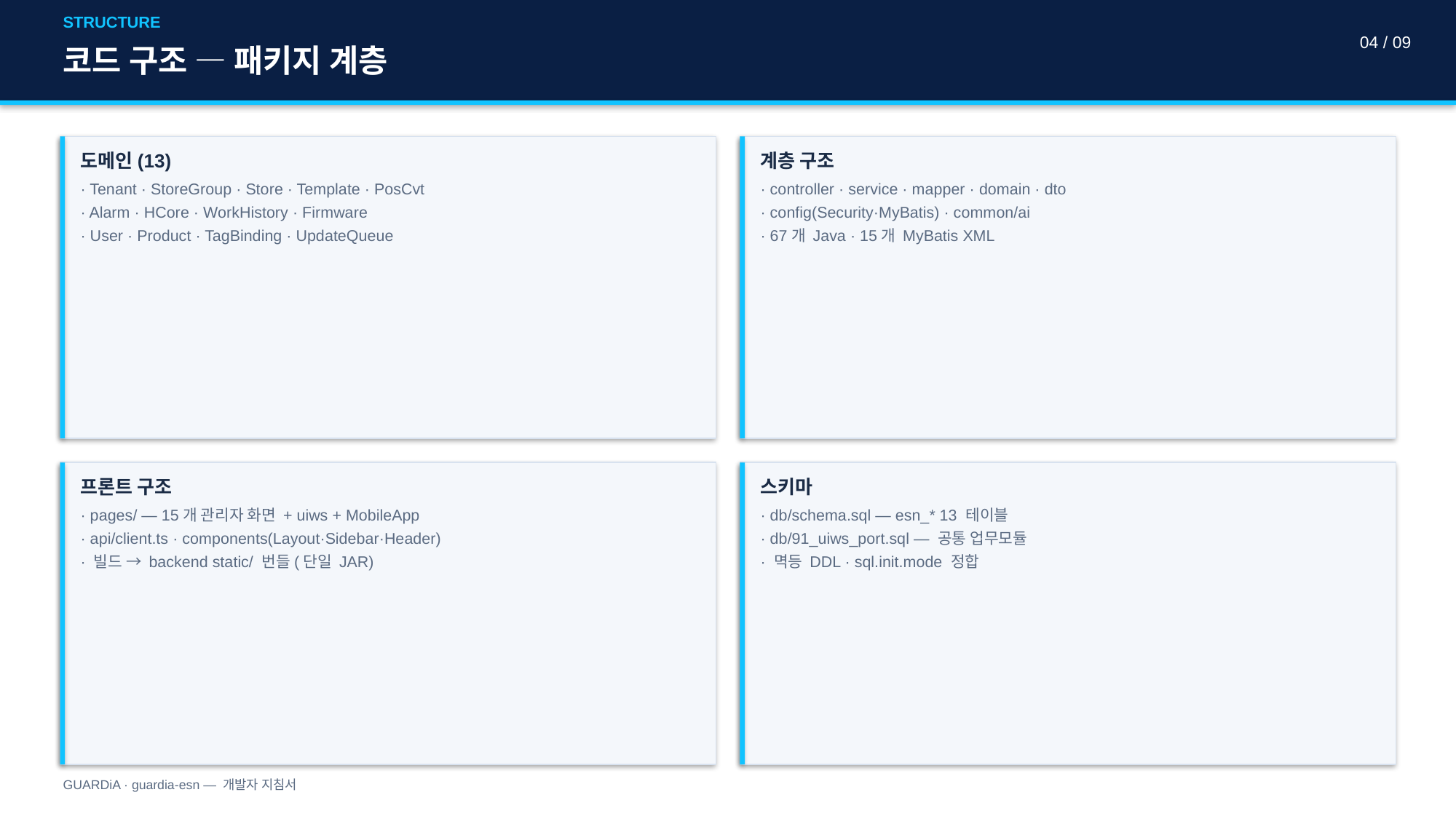

STRUCTURE
04 / 09
코드 구조 — 패키지 계층

도메인(13)
· Tenant · StoreGroup · Store · Template · PosCvt
· Alarm · HCore · WorkHistory · Firmware
· User · Product · TagBinding · UpdateQueue
계층 구조
· controller · service · mapper · domain · dto
· config(Security·MyBatis) · common/ai
· 67개 Java · 15개 MyBatis XML

프론트 구조
· pages/ — 15개 관리자 화면 + uiws + MobileApp
· api/client.ts · components(Layout·Sidebar·Header)
· 빌드 → backend static/ 번들(단일 JAR)
스키마
· db/schema.sql — esn_* 13 테이블
· db/91_uiws_port.sql — 공통 업무모듈
· 멱등 DDL · sql.init.mode 정합
GUARDiA · guardia-esn — 개발자 지침서